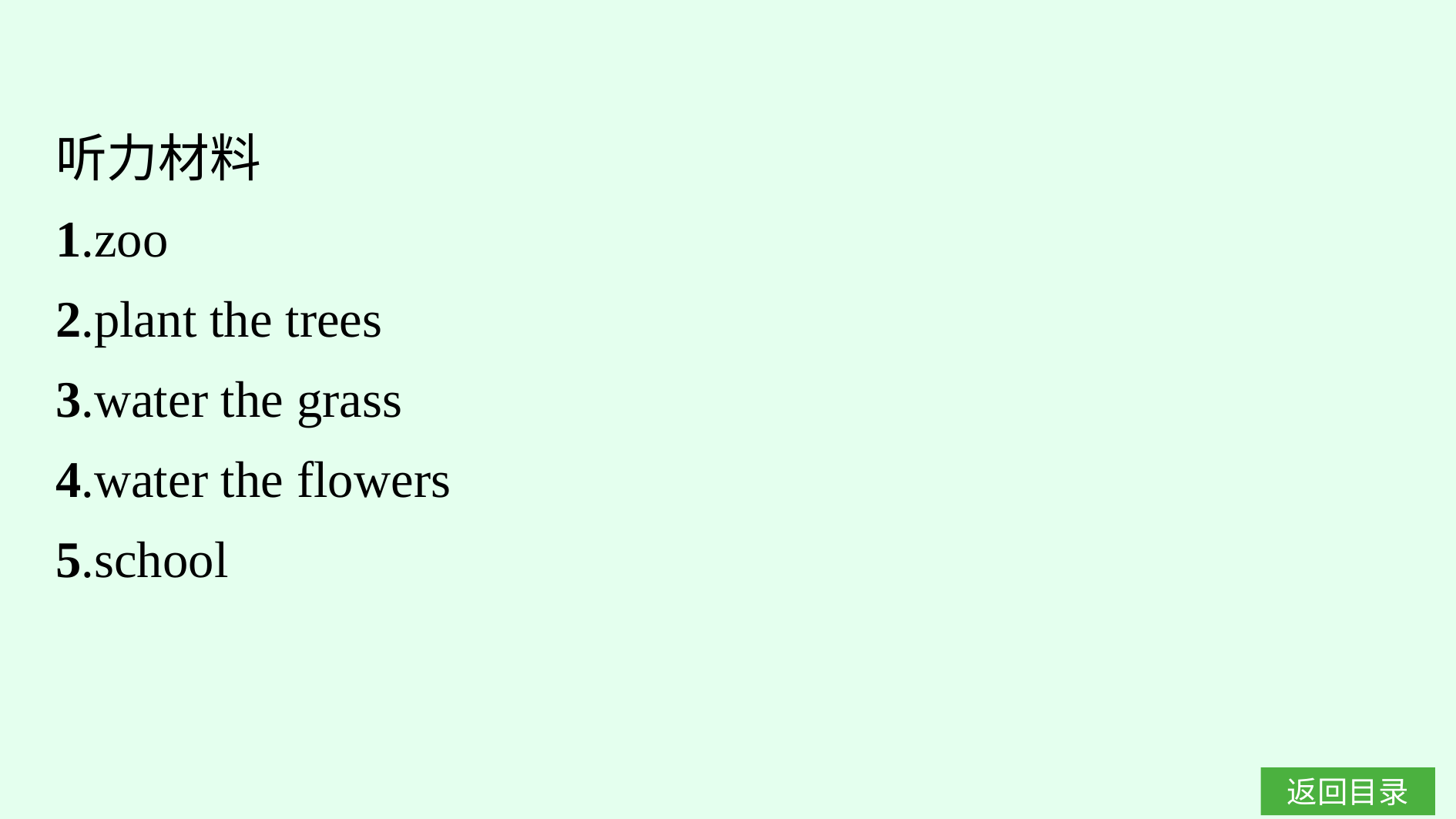

听力材料
1.zoo
2.plant the trees
3.water the grass
4.water the flowers
5.school